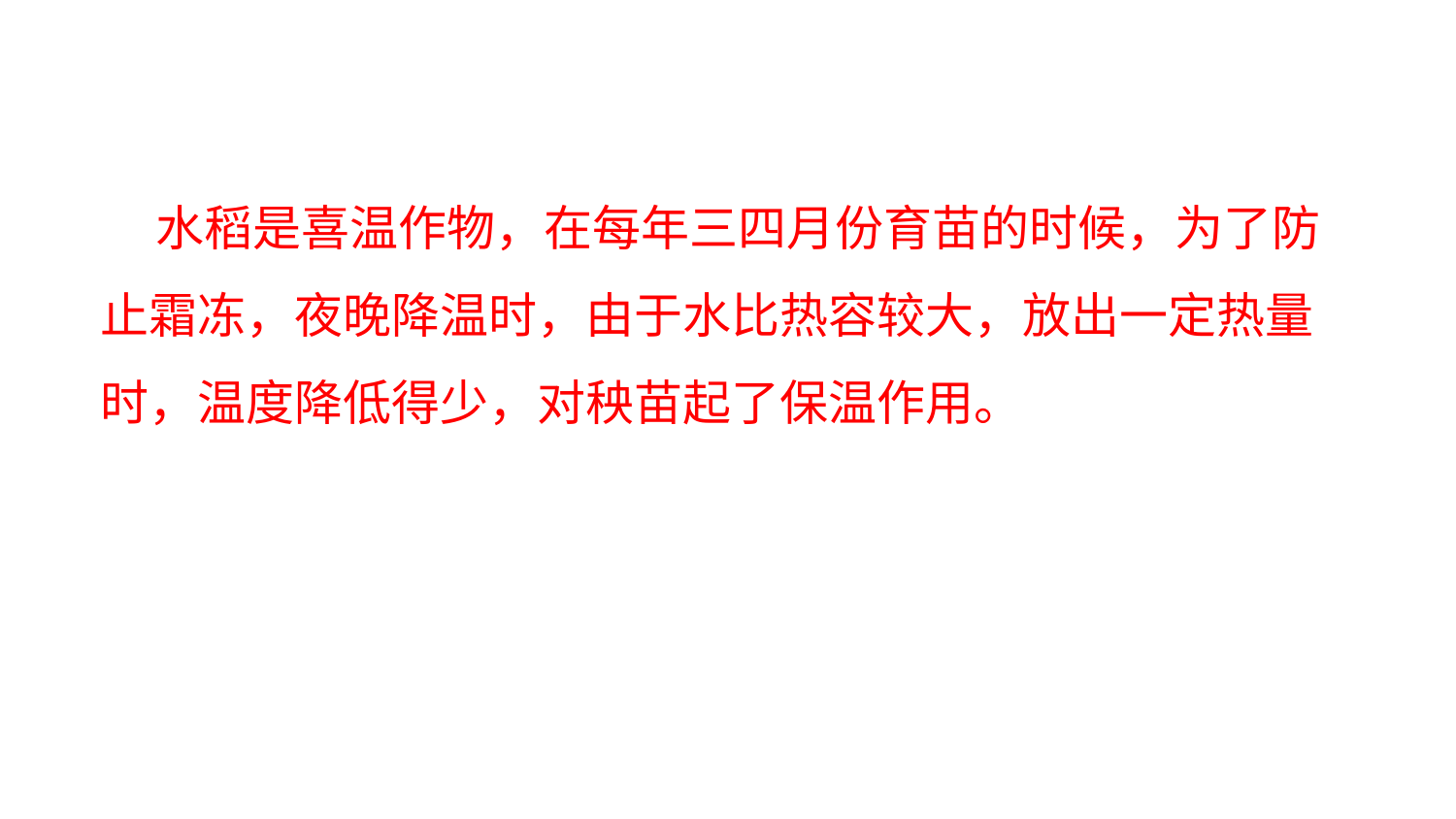

水稻是喜温作物，在每年三四月份育苗的时候，为了防止霜冻，夜晚降温时，由于水比热容较大，放出一定热量时，温度降低得少，对秧苗起了保温作用。